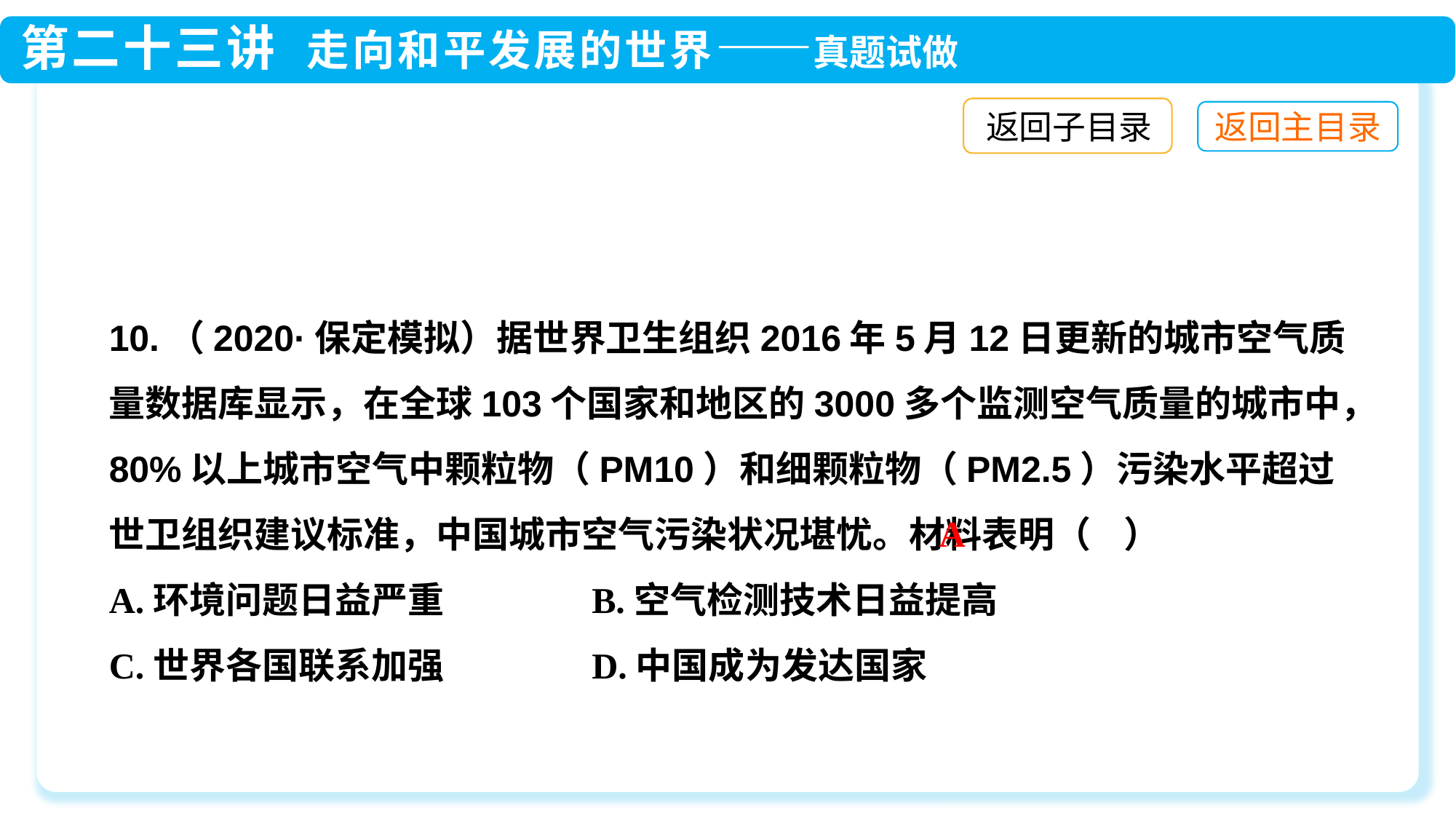

返回子目录
10.（2020·保定模拟）据世界卫生组织2016年5月12日更新的城市空气质量数据库显示，在全球103个国家和地区的3000多个监测空气质量的城市中，80%以上城市空气中颗粒物（PM10）和细颗粒物（PM2.5）污染水平超过世卫组织建议标准，中国城市空气污染状况堪忧。材料表明（    ）
A.环境问题日益严重                 B.空气检测技术日益提高
C.世界各国联系加强                 D.中国成为发达国家
A